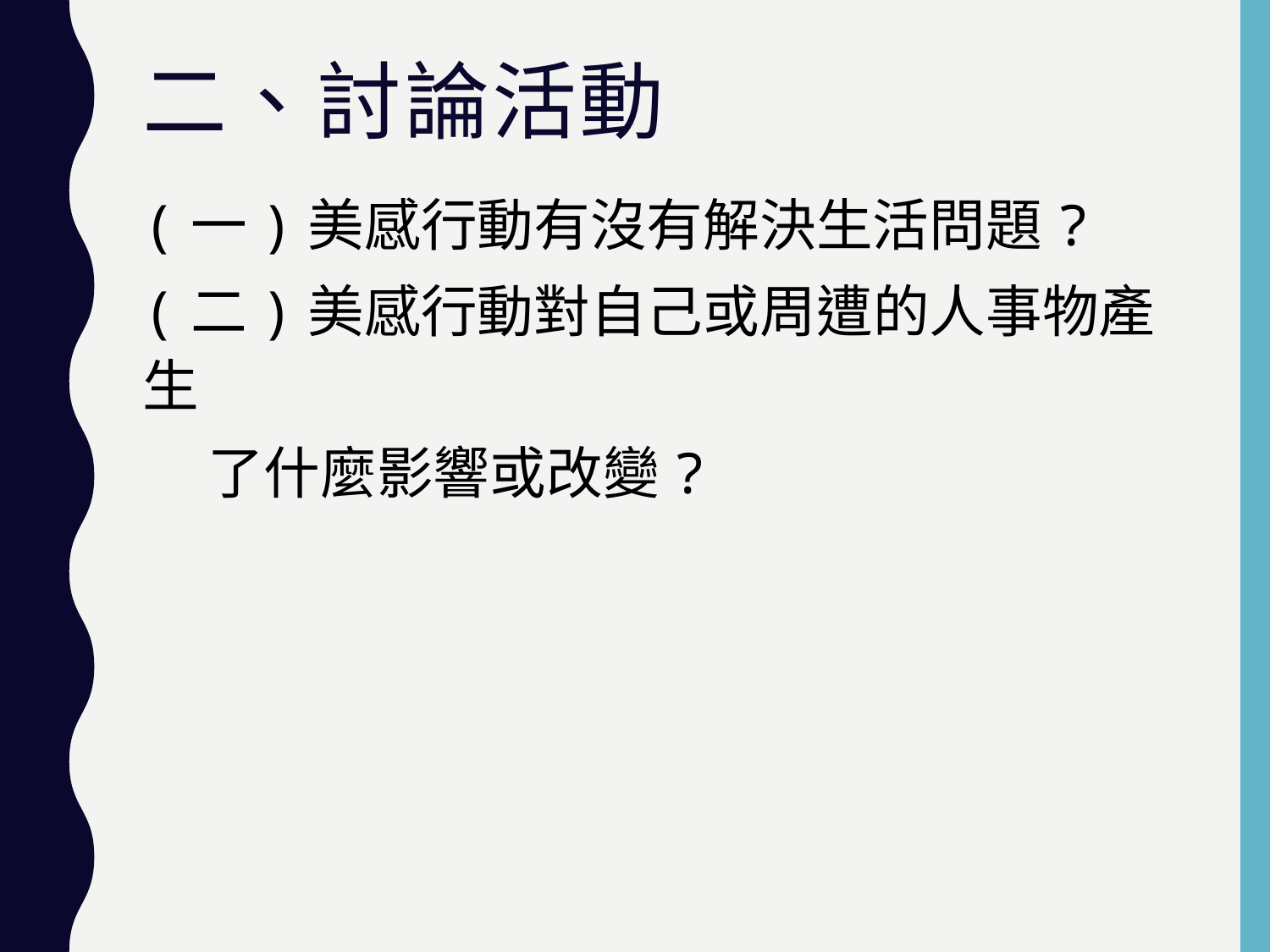

# 二、討論活動
(一)美感行動有沒有解決生活問題?
(二)美感行動對自己或周遭的人事物產生
    了什麼影響或改變?